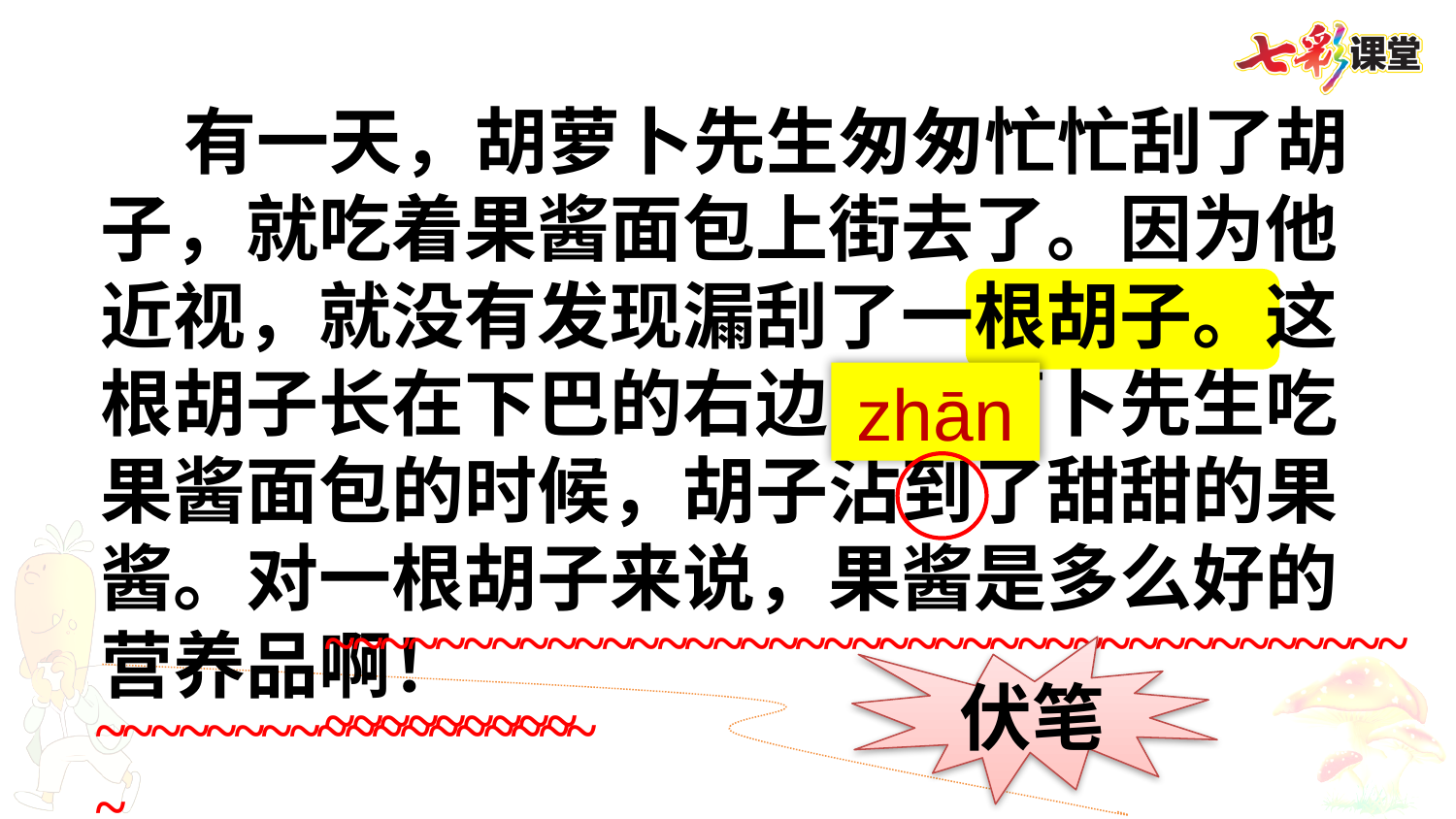

有一天，胡萝卜先生匆匆忙忙刮了胡子，就吃着果酱面包上街去了。因为他近视，就没有发现漏刮了一根胡子。这根胡子长在下巴的右边，胡萝卜先生吃果酱面包的时候，胡子沾到了甜甜的果酱。对一根胡子来说，果酱是多么好的营养品啊！

zhān

~~~~~~~~~~~~~~~~~~~~~~~~~~~~~~~~~~~~~~~~~~~~~~~~
伏笔
~~~~~~~~~~~~~~~~~~~